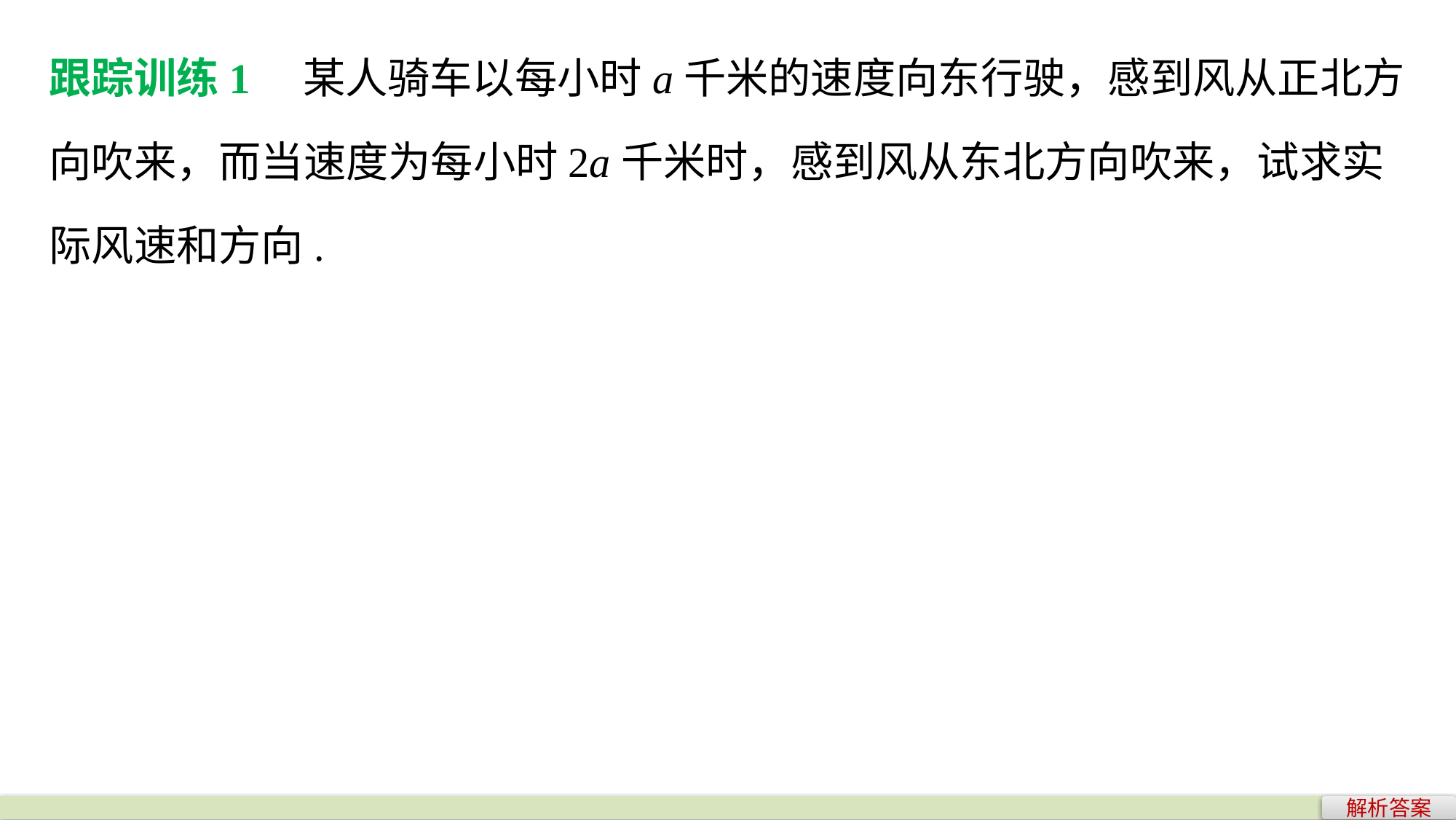

跟踪训练1　某人骑车以每小时a千米的速度向东行驶，感到风从正北方向吹来，而当速度为每小时2a千米时，感到风从东北方向吹来，试求实际风速和方向.
解析答案